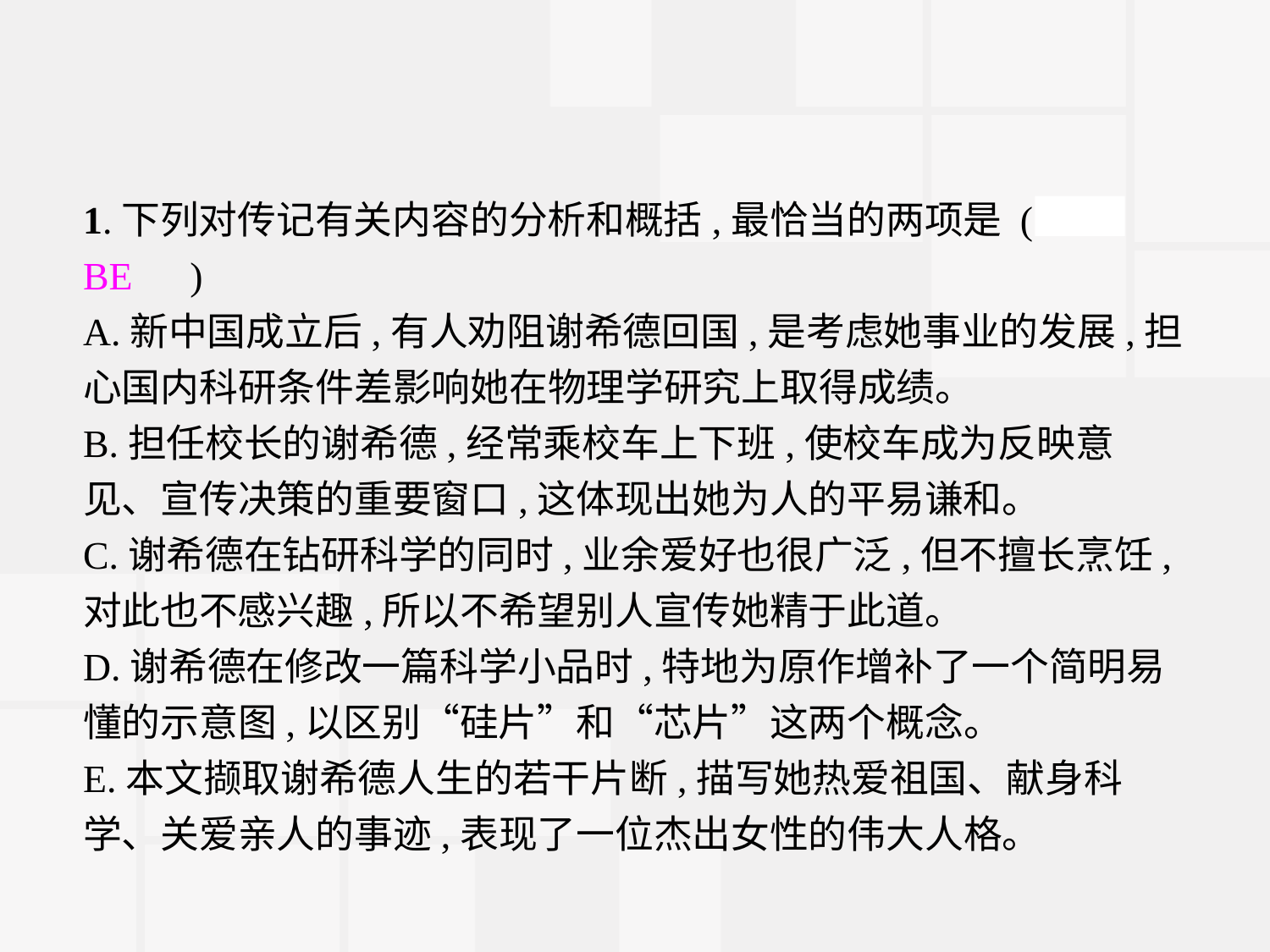

1.下列对传记有关内容的分析和概括,最恰当的两项是 (　BE　)
A.新中国成立后,有人劝阻谢希德回国,是考虑她事业的发展,担心国内科研条件差影响她在物理学研究上取得成绩。
B.担任校长的谢希德,经常乘校车上下班,使校车成为反映意见、宣传决策的重要窗口,这体现出她为人的平易谦和。
C.谢希德在钻研科学的同时,业余爱好也很广泛,但不擅长烹饪,对此也不感兴趣,所以不希望别人宣传她精于此道。
D.谢希德在修改一篇科学小品时,特地为原作增补了一个简明易懂的示意图,以区别“硅片”和“芯片”这两个概念。
E.本文撷取谢希德人生的若干片断,描写她热爱祖国、献身科学、关爱亲人的事迹,表现了一位杰出女性的伟大人格。